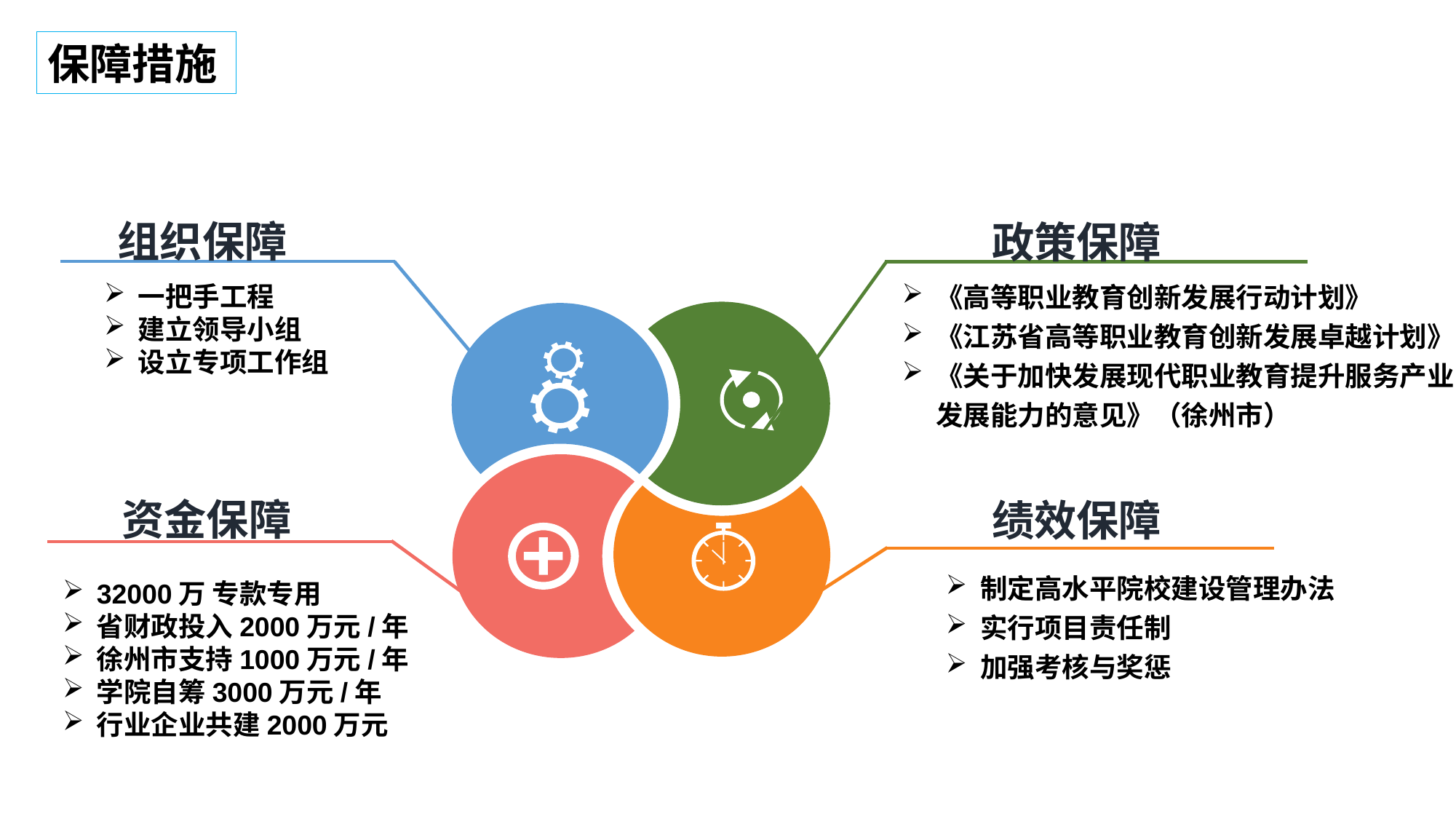

保障措施
组织保障
政策保障
《高等职业教育创新发展行动计划》
《江苏省高等职业教育创新发展卓越计划》
《关于加快发展现代职业教育提升服务产业发展能力的意见》（徐州市）
一把手工程
建立领导小组
设立专项工作组

资金保障
绩效保障
制定高水平院校建设管理办法
实行项目责任制
加强考核与奖惩
32000万 专款专用
省财政投入2000万元/年
徐州市支持1000万元/年
学院自筹3000万元/年
行业企业共建2000万元